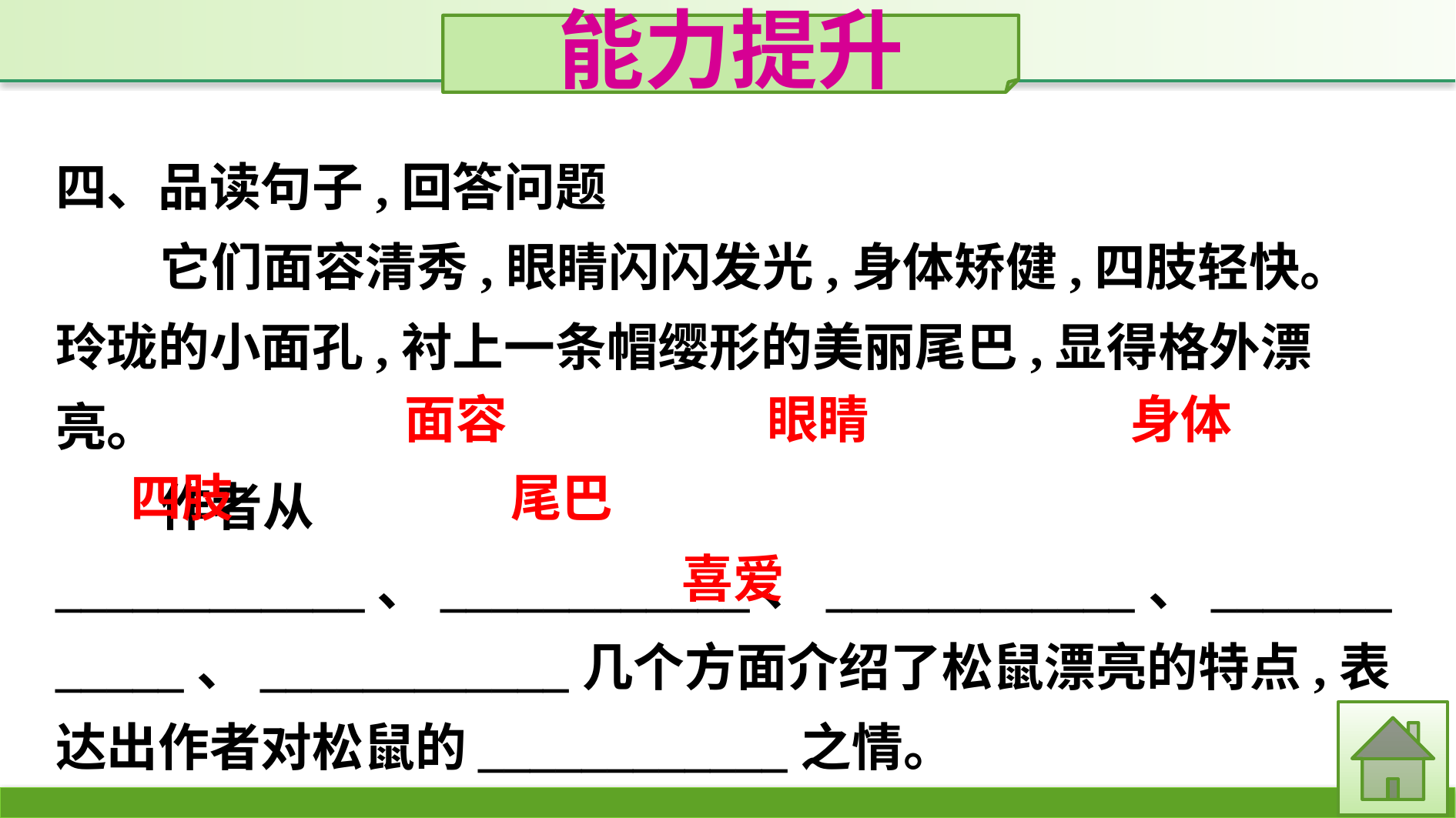

能力提升
四、品读句子,回答问题
它们面容清秀,眼睛闪闪发光,身体矫健,四肢轻快。玲珑的小面孔,衬上一条帽缨形的美丽尾巴,显得格外漂亮。
作者从____________、____________、____________、____________、____________几个方面介绍了松鼠漂亮的特点,表达出作者对松鼠的____________之情。
面容
眼睛
身体
四肢
尾巴
喜爱